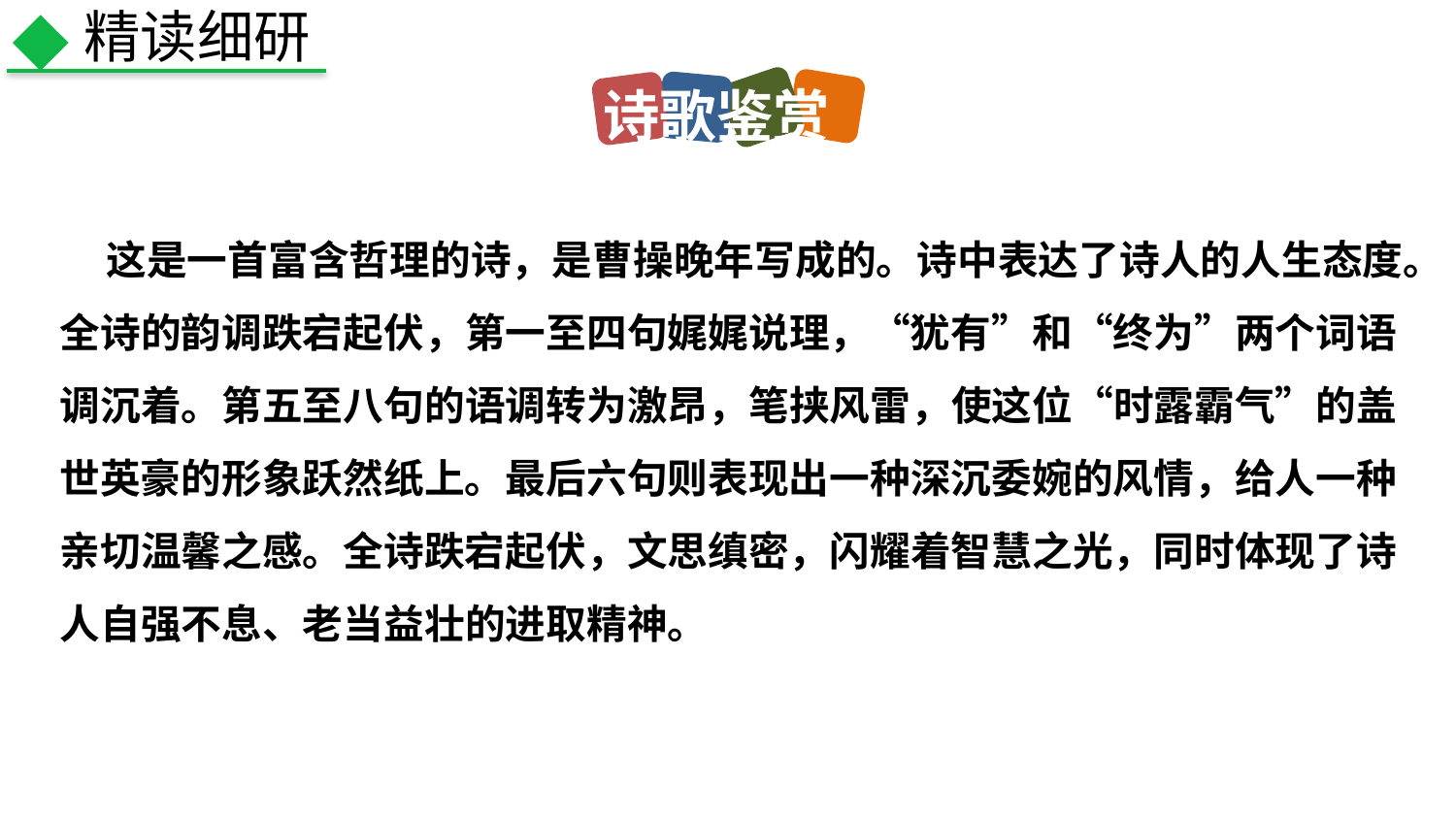

精读细研

诗歌鉴赏

    这是一首富含哲理的诗，是曹操晚年写成的。诗中表达了诗人的人生态度。全诗的韵调跌宕起伏，第一至四句娓娓说理，“犹有”和“终为”两个词语调沉着。第五至八句的语调转为激昂，笔挟风雷，使这位“时露霸气”的盖世英豪的形象跃然纸上。最后六句则表现出一种深沉委婉的风情，给人一种亲切温馨之感。全诗跌宕起伏，文思缜密，闪耀着智慧之光，同时体现了诗人自强不息、老当益壮的进取精神。